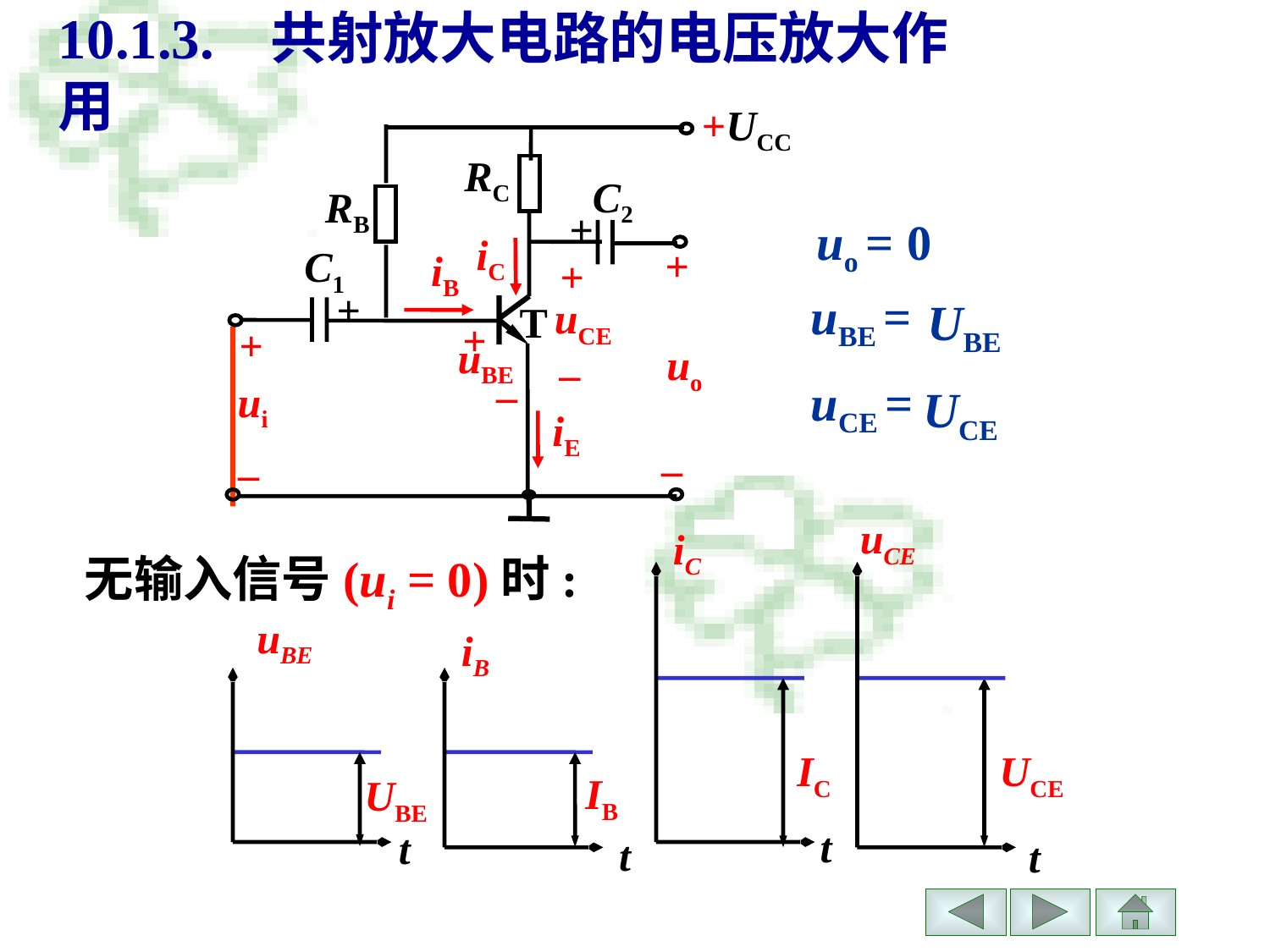

# 10.1.3.   共射放大电路的电压放大作用
+UCC

RC

C2
RB

+
uo =
0

iC
+

C1

iB

+

+
uBE =
UBE
uCE
T

+

+

uBE
uo
–

–
uCE =
ui
UCE
iE

–
–

uCE

t

iC

t

无输入信号(ui = 0)时:
uBE

t

iB

t

IC

UCE

UBE

IB